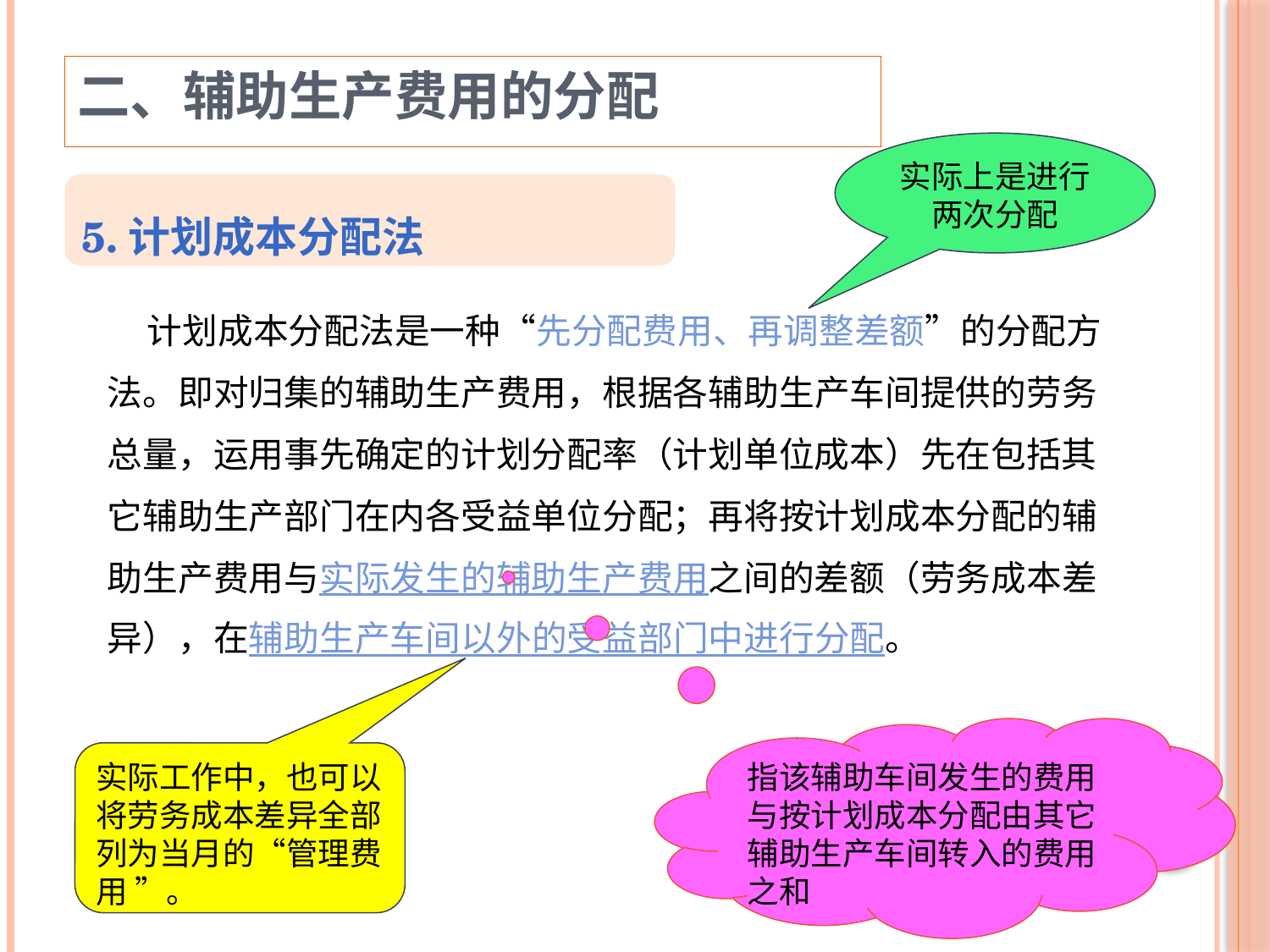

二、辅助生产费用的分配
实际上是进行两次分配
5.计划成本分配法
    计划成本分配法是一种“先分配费用、再调整差额”的分配方法。即对归集的辅助生产费用，根据各辅助生产车间提供的劳务总量，运用事先确定的计划分配率（计划单位成本）先在包括其它辅助生产部门在内各受益单位分配；再将按计划成本分配的辅助生产费用与实际发生的辅助生产费用之间的差额（劳务成本差异），在辅助生产车间以外的受益部门中进行分配。
指该辅助车间发生的费用与按计划成本分配由其它辅助生产车间转入的费用之和
实际工作中，也可以将劳务成本差异全部列为当月的“管理费用 ”。